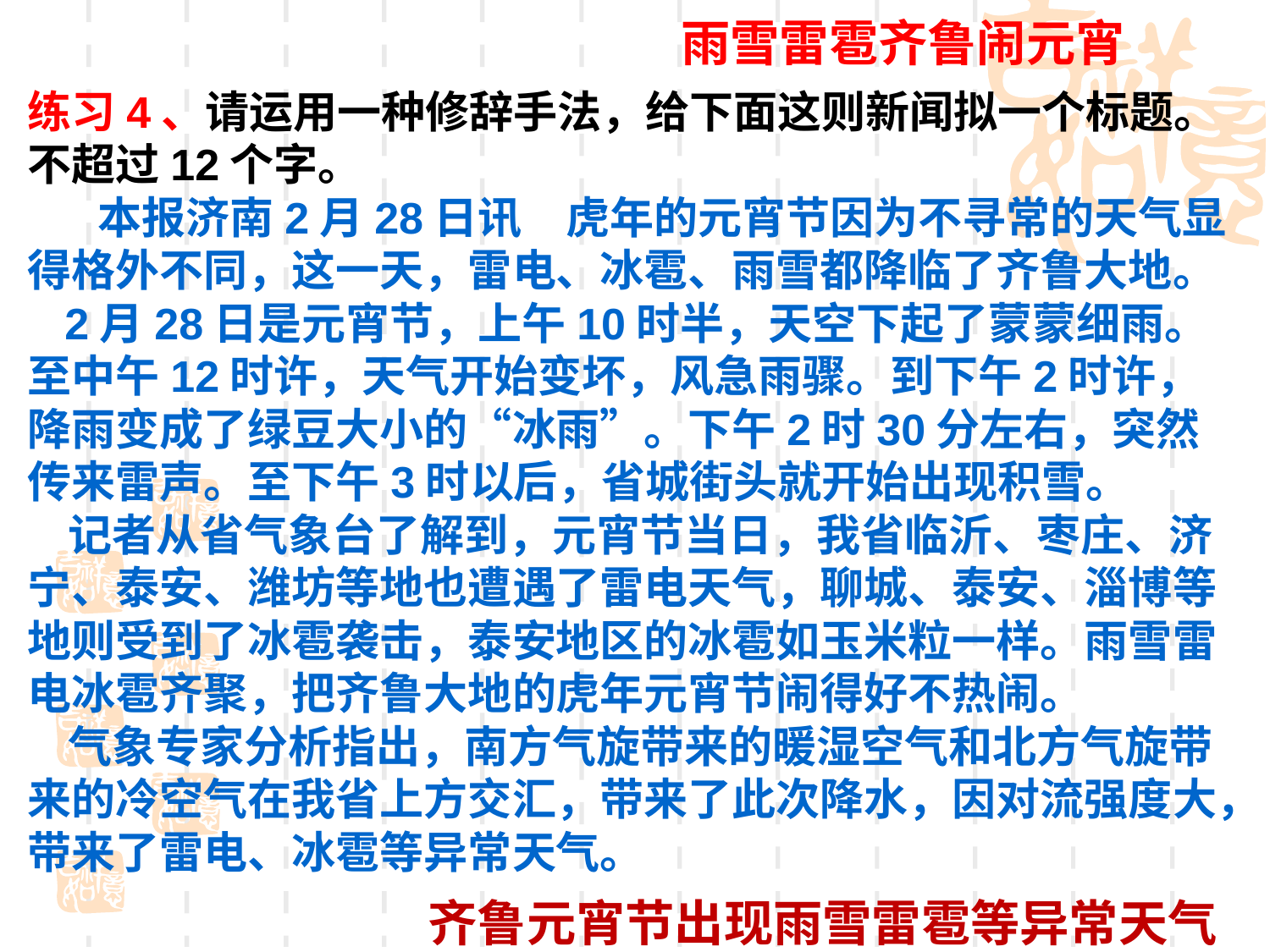

雨雪雷雹齐鲁闹元宵
练习4、请运用一种修辞手法，给下面这则新闻拟一个标题。不超过12个字。
      本报济南2月28日讯　虎年的元宵节因为不寻常的天气显得格外不同，这一天，雷电、冰雹、雨雪都降临了齐鲁大地。
   2月28日是元宵节，上午10时半，天空下起了蒙蒙细雨。至中午12时许，天气开始变坏，风急雨骤。到下午2时许，降雨变成了绿豆大小的“冰雨”。下午2时30分左右，突然传来雷声。至下午3时以后，省城街头就开始出现积雪。
   记者从省气象台了解到，元宵节当日，我省临沂、枣庄、济宁、泰安、潍坊等地也遭遇了雷电天气，聊城、泰安、淄博等地则受到了冰雹袭击，泰安地区的冰雹如玉米粒一样。雨雪雷电冰雹齐聚，把齐鲁大地的虎年元宵节闹得好不热闹。
   气象专家分析指出，南方气旋带来的暖湿空气和北方气旋带来的冷空气在我省上方交汇，带来了此次降水，因对流强度大，带来了雷电、冰雹等异常天气。
齐鲁元宵节出现雨雪雷雹等异常天气